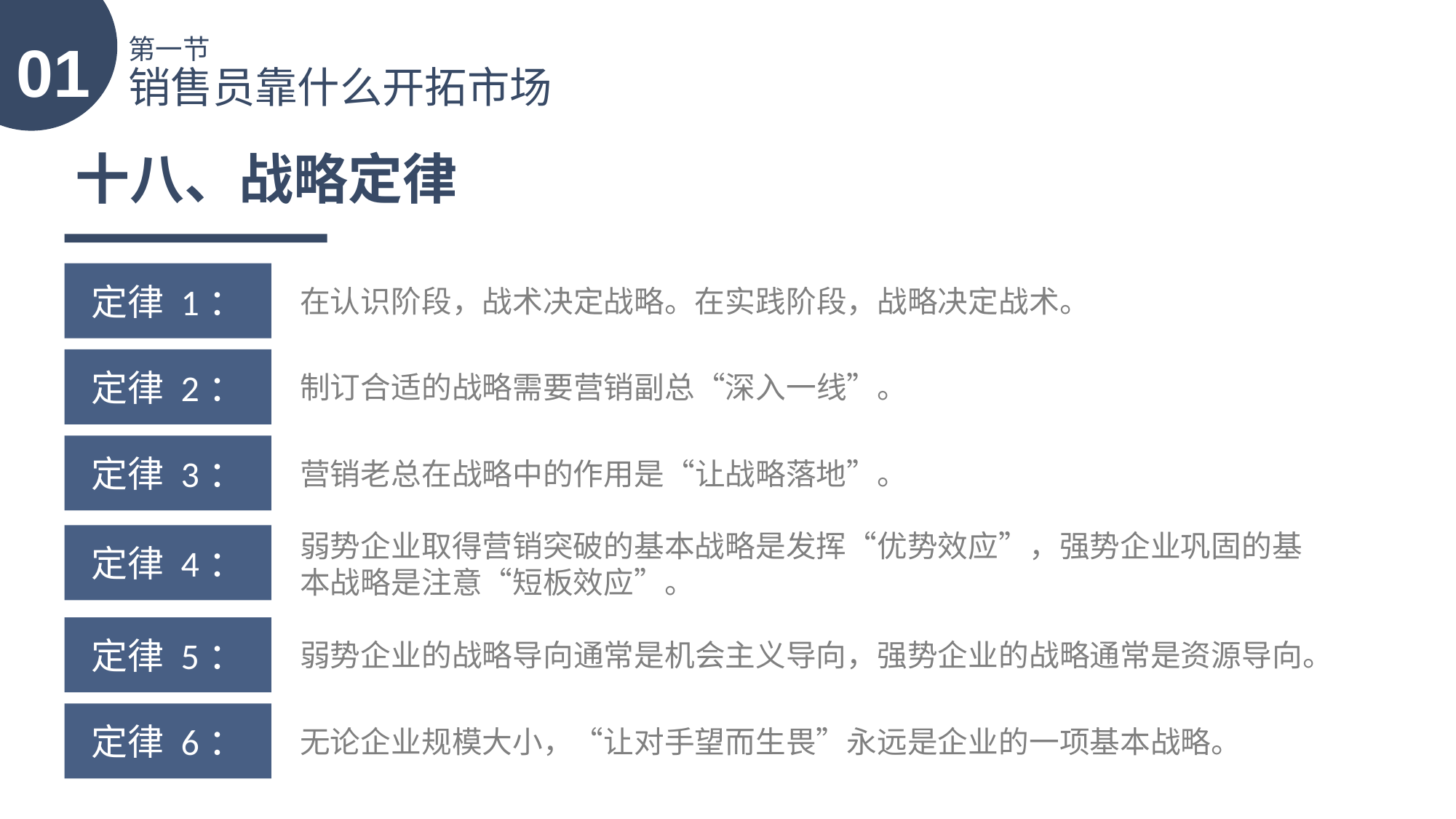

01
第一节
销售员靠什么开拓市场
十八、战略定律

定律 1：
在认识阶段，战术决定战略。在实践阶段，战略决定战术。
定律 2：
制订合适的战略需要营销副总“深入一线”。
定律 3：
营销老总在战略中的作用是“让战略落地”。
弱势企业取得营销突破的基本战略是发挥“优势效应”，强势企业巩固的基本战略是注意“短板效应”。
定律 4：
定律 5：
弱势企业的战略导向通常是机会主义导向，强势企业的战略通常是资源导向。
定律 6：
无论企业规模大小，“让对手望而生畏”永远是企业的一项基本战略。